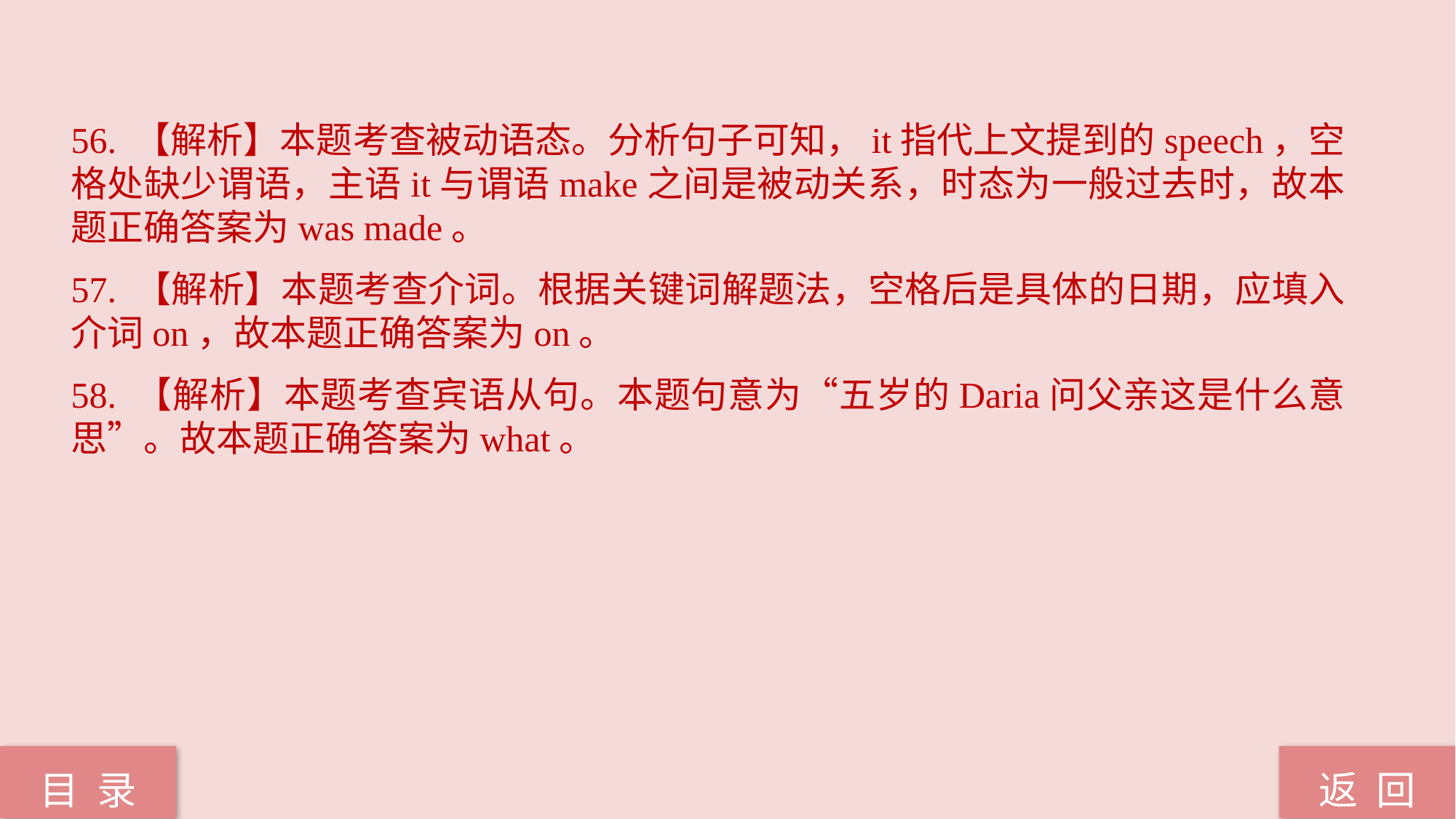

56. 【解析】本题考查被动语态。分析句子可知，it指代上文提到的speech，空格处缺少谓语，主语it与谓语make之间是被动关系，时态为一般过去时，故本题正确答案为was made。
57. 【解析】本题考查介词。根据关键词解题法，空格后是具体的日期，应填入介词on，故本题正确答案为on。
58. 【解析】本题考查宾语从句。本题句意为“五岁的Daria问父亲这是什么意思”。故本题正确答案为what。
返  回